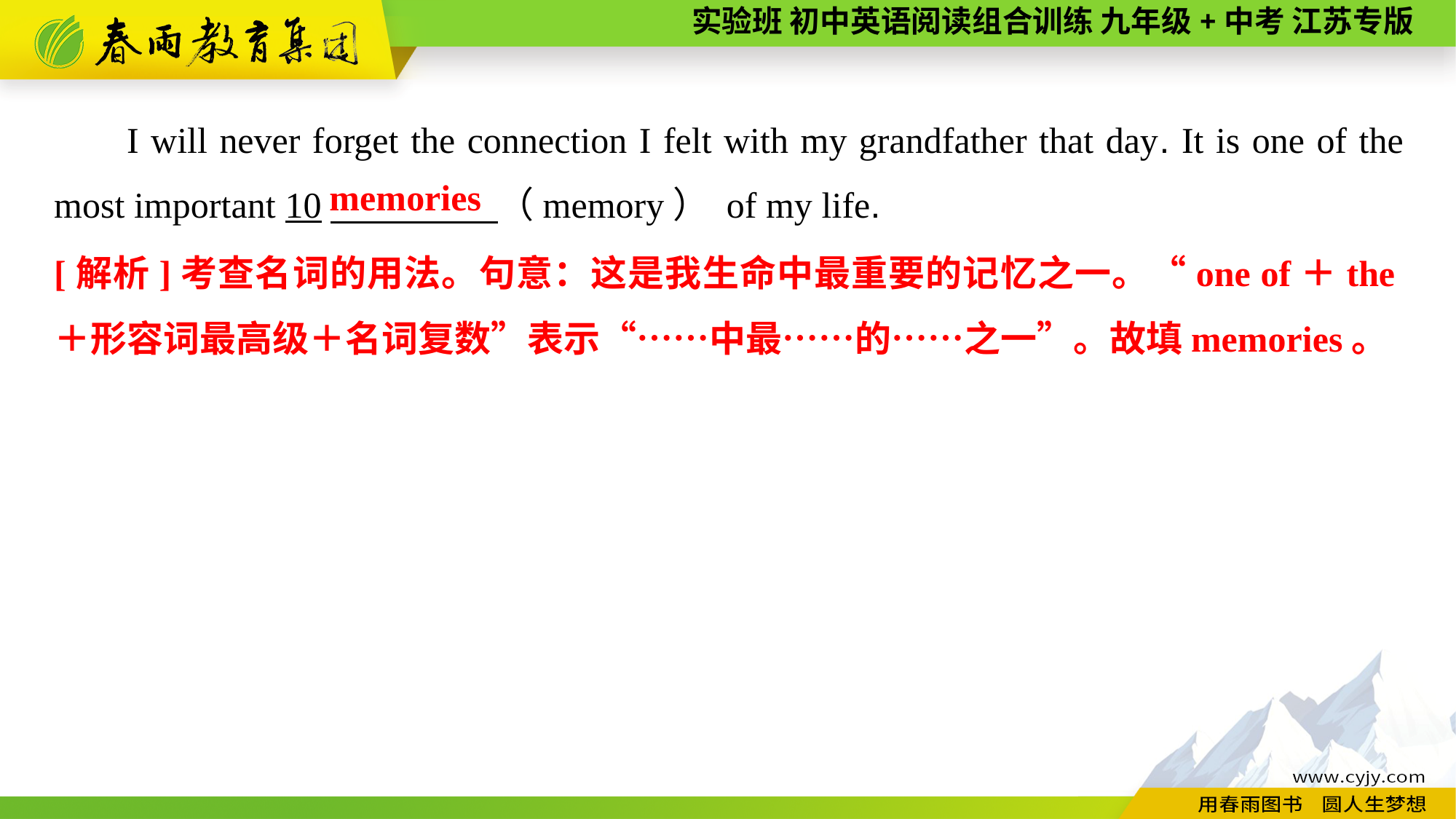

I will never forget the connection I felt with my grandfather that day. It is one of the most important 10　                （memory） of my life.
memories
[解析]考查名词的用法。句意：这是我生命中最重要的记忆之一。“one of＋the＋形容词最高级＋名词复数”表示“……中最……的……之一”。故填memories。